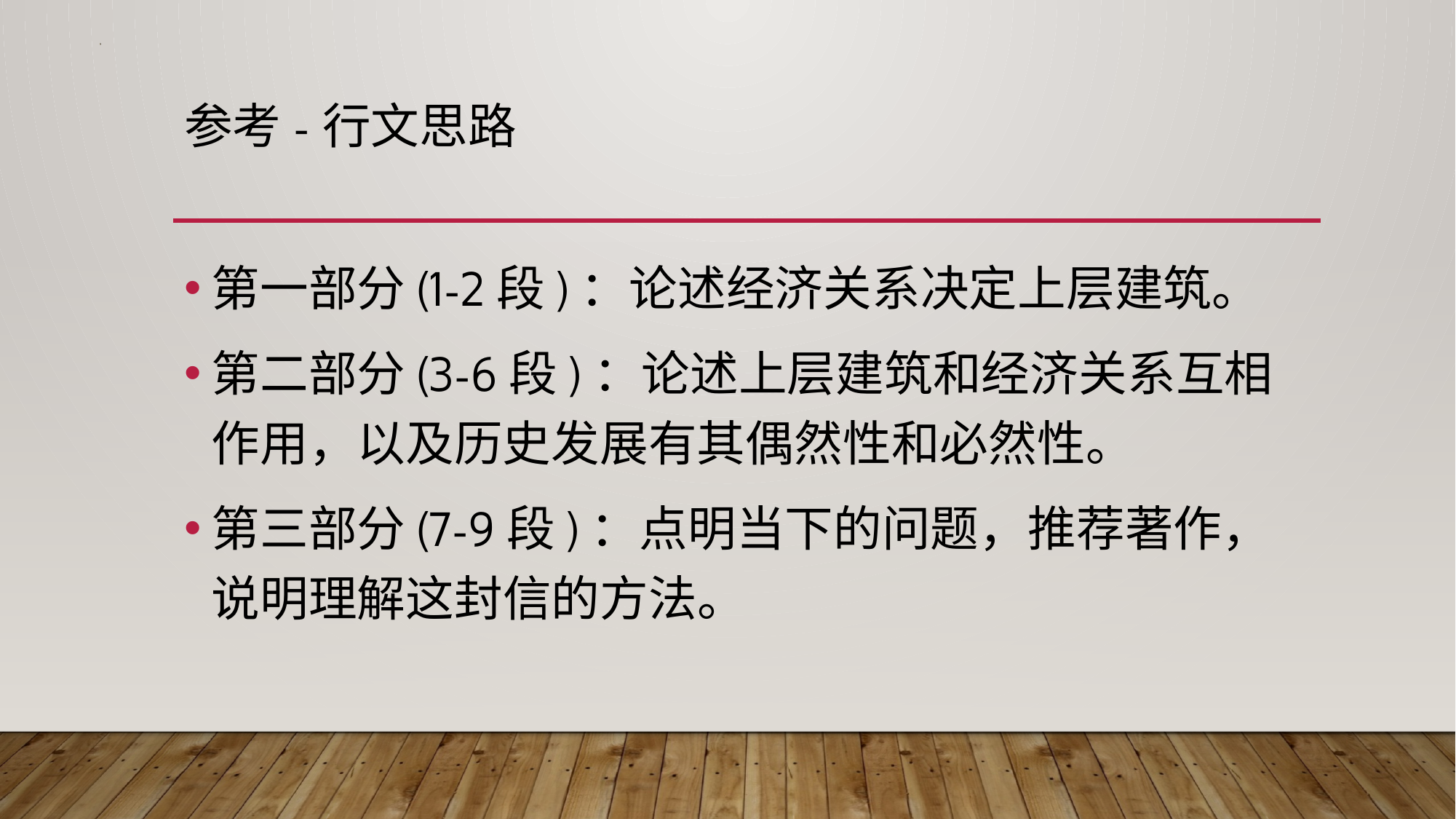

# 参考-行文思路
第一部分(1-2段)：论述经济关系决定上层建筑。
第二部分(3-6段)：论述上层建筑和经济关系互相作用，以及历史发展有其偶然性和必然性。
第三部分(7-9段)：点明当下的问题，推荐著作，说明理解这封信的方法。